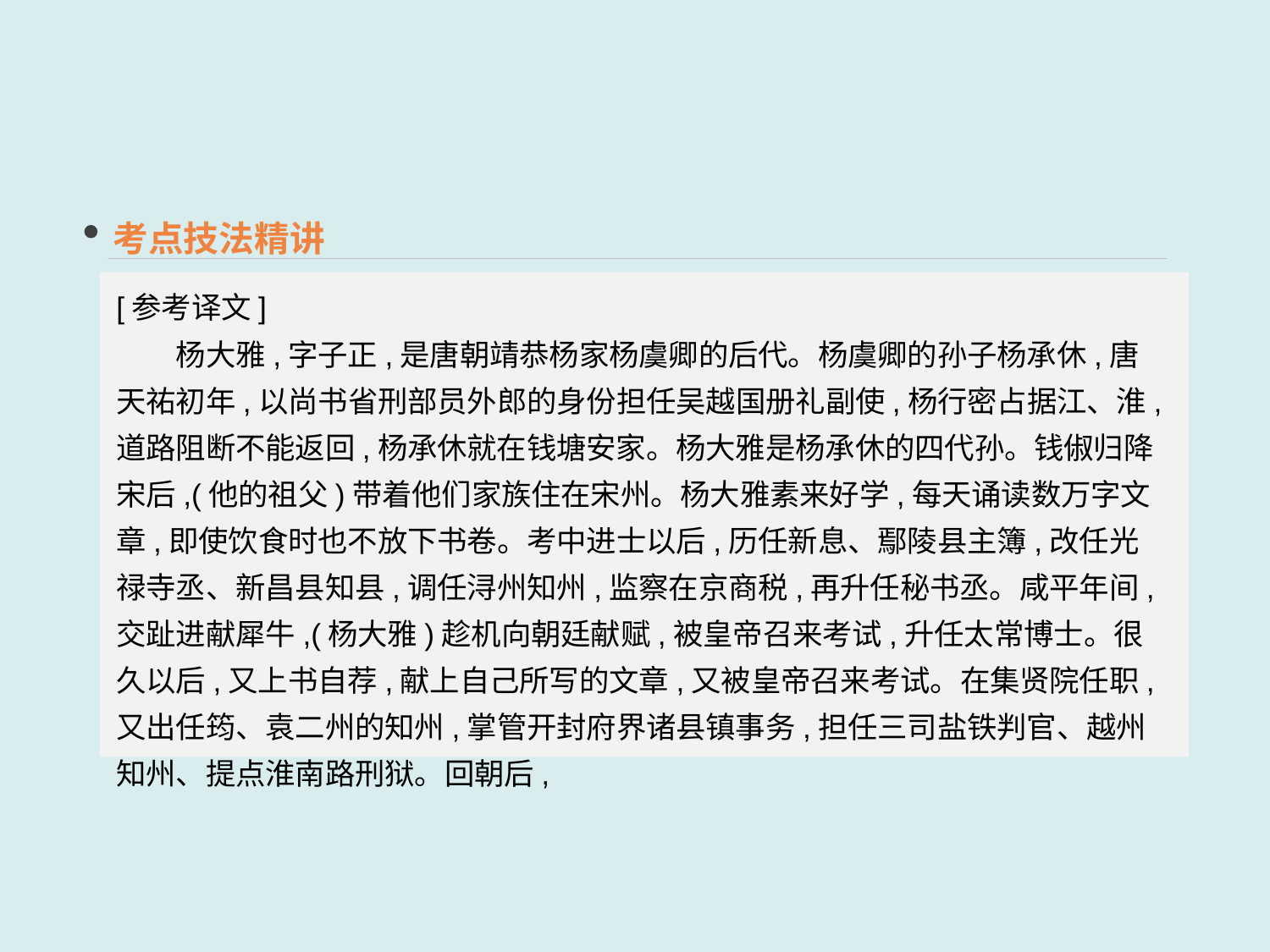

考点技法精讲

[参考译文]
　　杨大雅,字子正,是唐朝靖恭杨家杨虞卿的后代。杨虞卿的孙子杨承休,唐天祐初年,以尚书省刑部员外郎的身份担任吴越国册礼副使,杨行密占据江、淮,道路阻断不能返回,杨承休就在钱塘安家。杨大雅是杨承休的四代孙。钱俶归降宋后,(他的祖父)带着他们家族住在宋州。杨大雅素来好学,每天诵读数万字文章,即使饮食时也不放下书卷。考中进士以后,历任新息、鄢陵县主簿,改任光禄寺丞、新昌县知县,调任浔州知州,监察在京商税,再升任秘书丞。咸平年间,交趾进献犀牛,(杨大雅)趁机向朝廷献赋,被皇帝召来考试,升任太常博士。很久以后,又上书自荐,献上自己所写的文章,又被皇帝召来考试。在集贤院任职,又出任筠、袁二州的知州,掌管开封府界诸县镇事务,担任三司盐铁判官、越州知州、提点淮南路刑狱。回朝后,